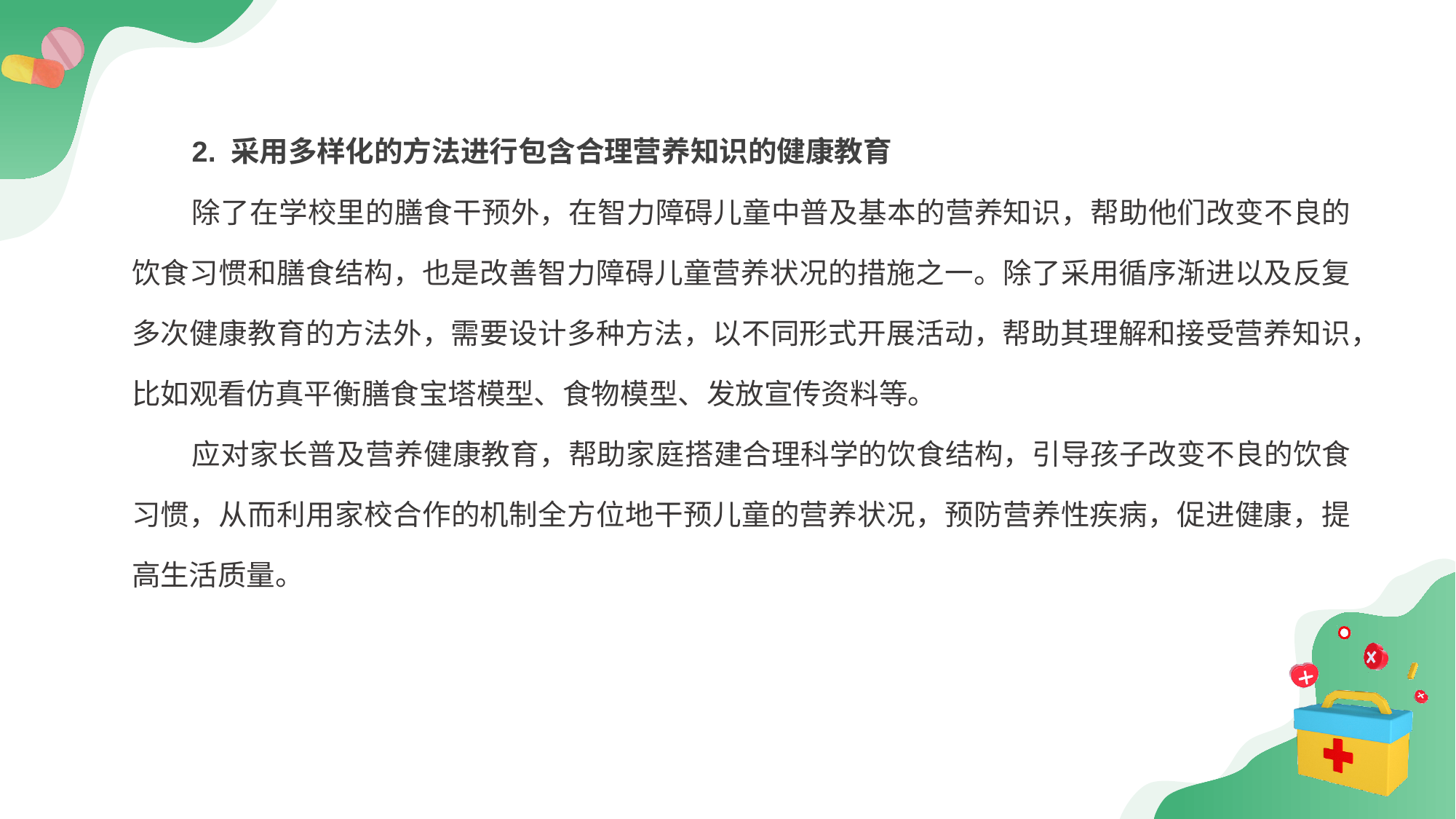

2. 采用多样化的方法进行包含合理营养知识的健康教育
除了在学校里的膳食干预外，在智力障碍儿童中普及基本的营养知识，帮助他们改变不良的饮食习惯和膳食结构，也是改善智力障碍儿童营养状况的措施之一。除了采用循序渐进以及反复多次健康教育的方法外，需要设计多种方法，以不同形式开展活动，帮助其理解和接受营养知识，比如观看仿真平衡膳食宝塔模型、食物模型、发放宣传资料等。
应对家长普及营养健康教育，帮助家庭搭建合理科学的饮食结构，引导孩子改变不良的饮食习惯，从而利用家校合作的机制全方位地干预儿童的营养状况，预防营养性疾病，促进健康，提高生活质量。